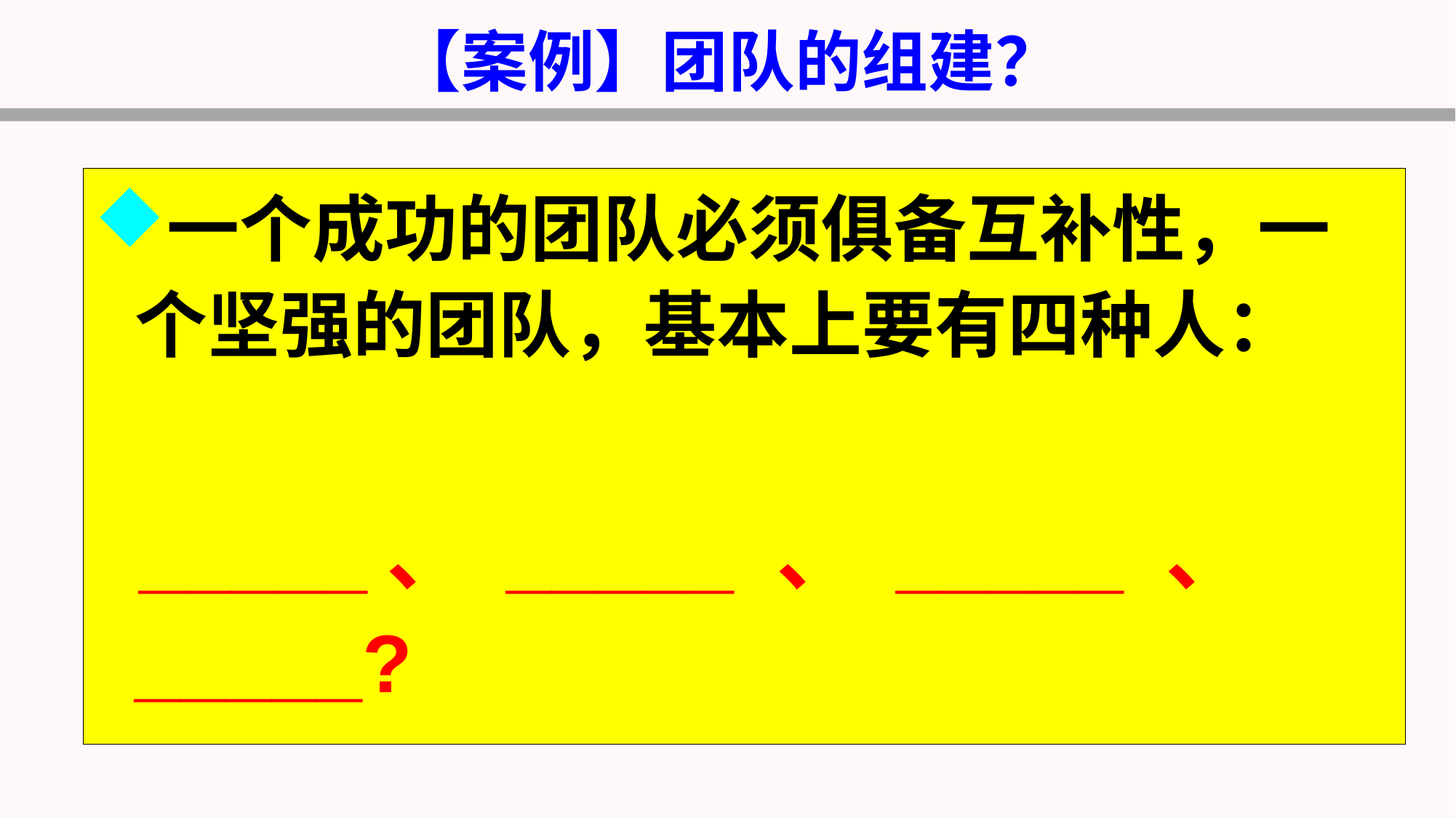

【案例】团队的组建？
一个成功的团队必须俱备互补性，一个坚强的团队，基本上要有四种人：

  _____、 _____ 、 _____ 、 _____?